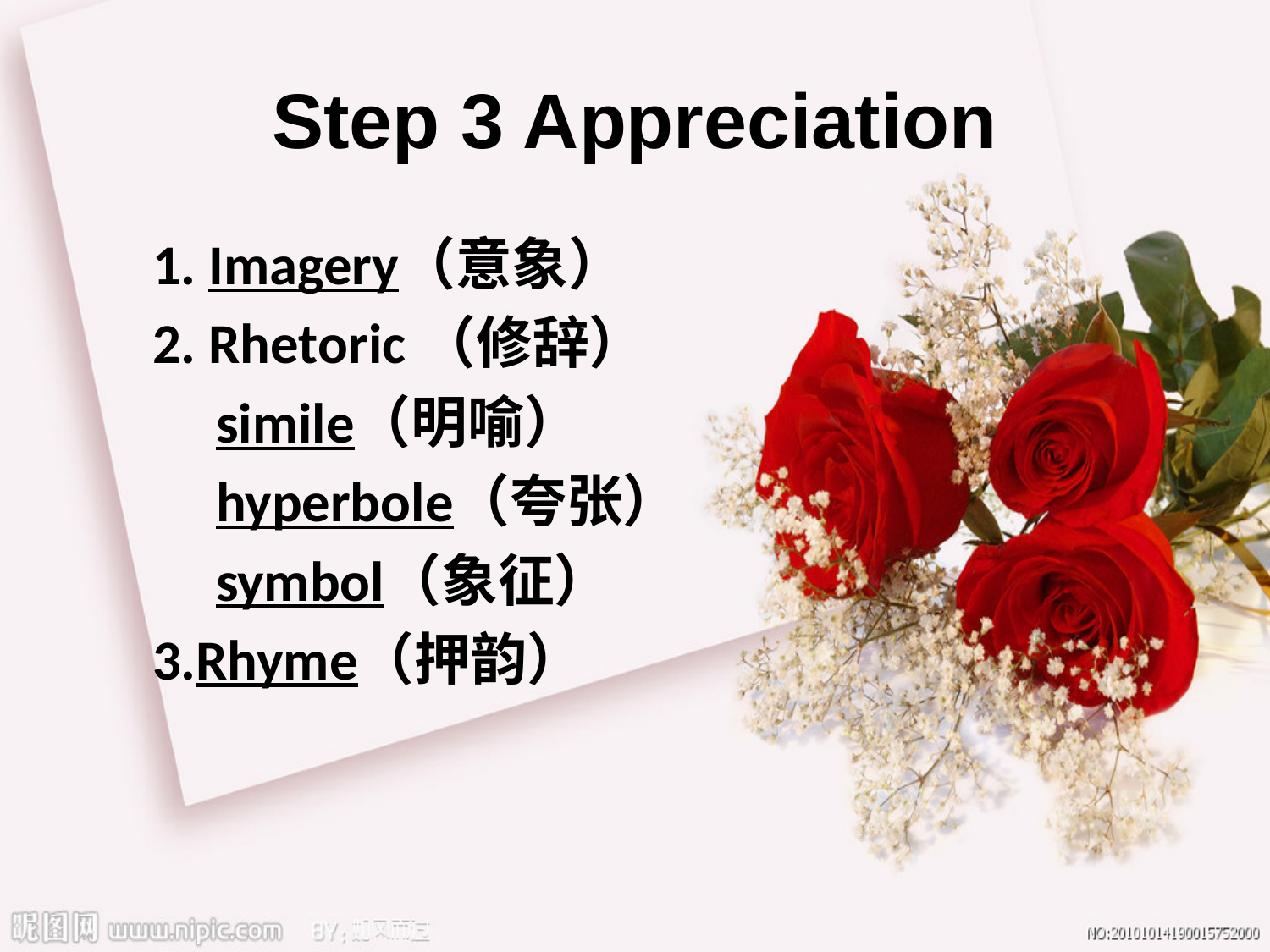

# Step 3 Appreciation
      1. Imagery（意象）
      2. Rhetoric（修辞）
           simile（明喻）
           hyperbole（夸张）
           symbol（象征）
      3.Rhyme（押韵）